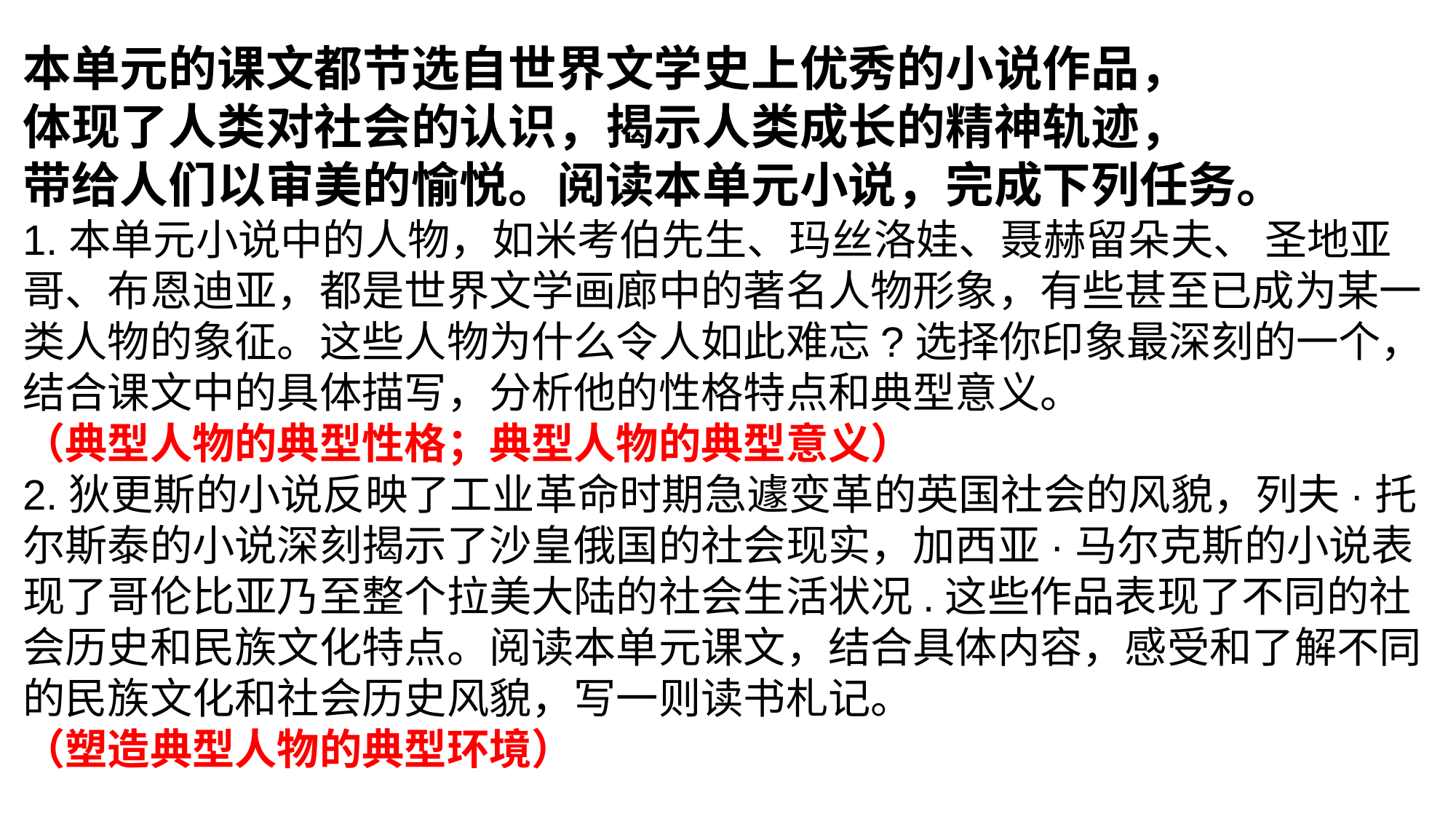

本单元的课文都节选自世界文学史上优秀的小说作品，
体现了人类对社会的认识，揭示人类成长的精神轨迹，
带给人们以审美的愉悦。阅读本单元小说，完成下列任务。
1.本单元小说中的人物，如米考伯先生、玛丝洛娃、聂赫留朵夫、 圣地亚哥、布恩迪亚，都是世界文学画廊中的著名人物形象，有些甚至已成为某一类人物的象征。这些人物为什么令人如此难忘?选择你印象最深刻的一个，结合课文中的具体描写，分析他的性格特点和典型意义。
（典型人物的典型性格；典型人物的典型意义）
2.狄更斯的小说反映了工业革命时期急遽变革的英国社会的风貌，列夫·托尔斯泰的小说深刻揭示了沙皇俄国的社会现实，加西亚·马尔克斯的小说表现了哥伦比亚乃至整个拉美大陆的社会生活状况.这些作品表现了不同的社会历史和民族文化特点。阅读本单元课文，结合具体内容，感受和了解不同的民族文化和社会历史风貌，写一则读书札记。
（塑造典型人物的典型环境）